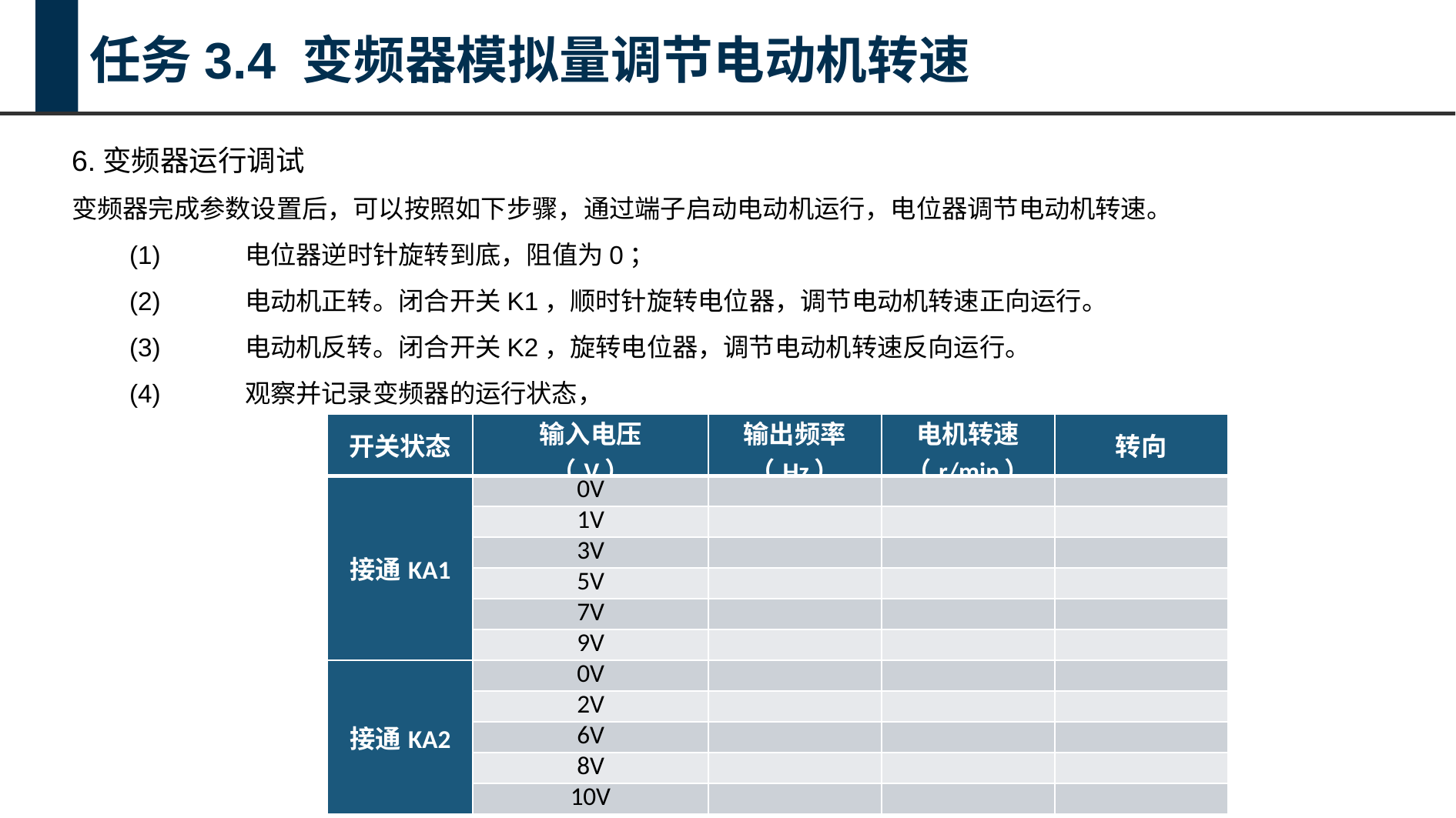

任务3.4 变频器模拟量调节电动机转速
6.变频器运行调试
变频器完成参数设置后，可以按照如下步骤，通过端子启动电动机运行，电位器调节电动机转速。
(1)	电位器逆时针旋转到底，阻值为0；
(2)	电动机正转。闭合开关K1，顺时针旋转电位器，调节电动机转速正向运行。
(3)	电动机反转。闭合开关K2，旋转电位器，调节电动机转速反向运行。
(4)	观察并记录变频器的运行状态，
| 开关状态 | 输入电压 （V） | 输出频率 （Hz） | 电机转速 （r/min） | 转向 |
| --- | --- | --- | --- | --- |
| 接通KA1 | 0V |  |  |  |
|  | 1V |  |  |  |
|  | 3V |  |  |  |
|  | 5V |  |  |  |
|  | 7V |  |  |  |
|  | 9V |  |  |  |
| 接通KA2 | 0V |  |  |  |
|  | 2V |  |  |  |
|  | 6V |  |  |  |
|  | 8V |  |  |  |
|  | 10V |  |  |  |